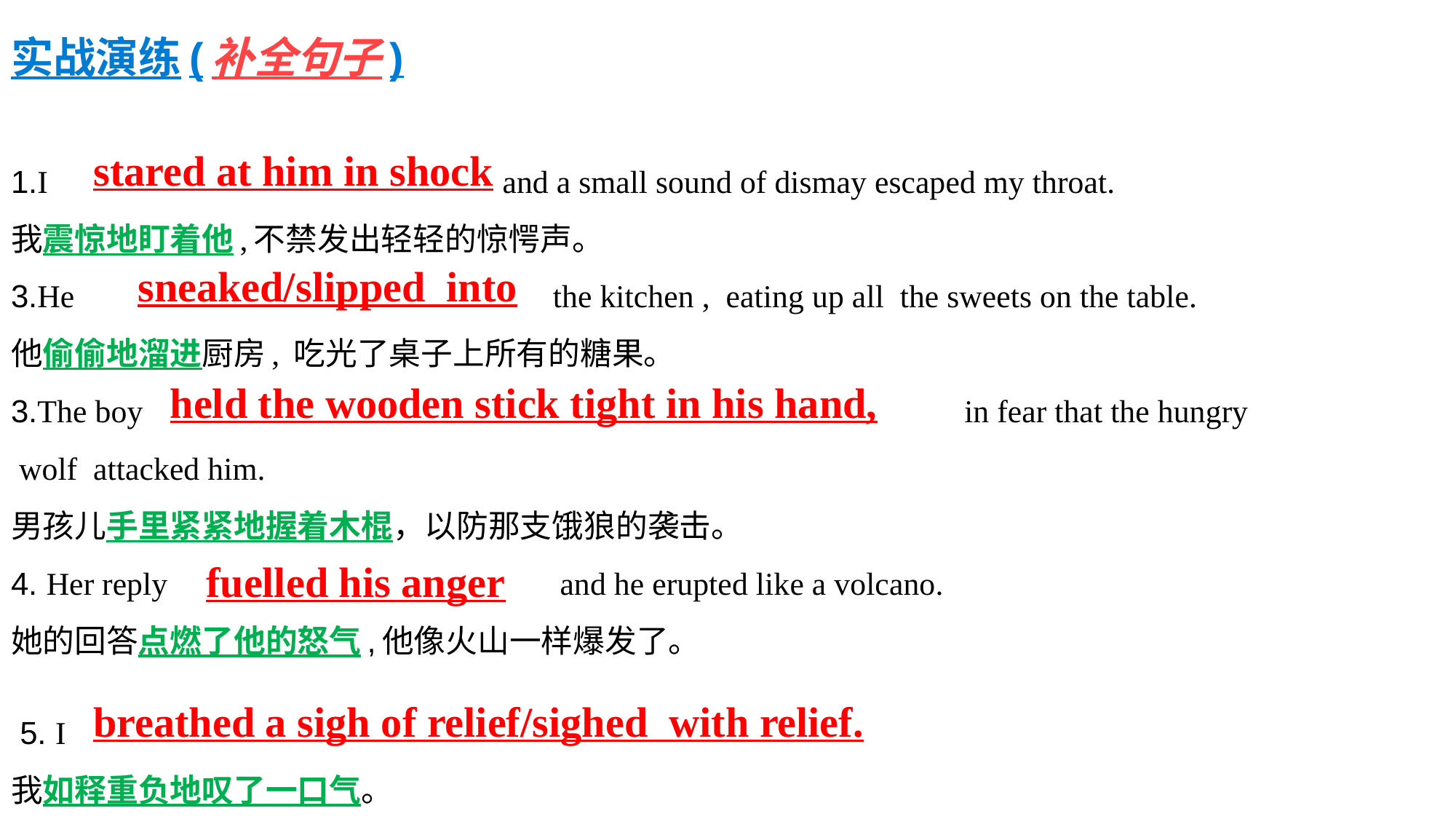

实战演练(补全句子)

1.I                                                         and a small sound of dismay escaped my throat.
我震惊地盯着他,不禁发出轻轻的惊愕声。
3.He                                                            the kitchen ,  eating up all  the sweets on the table.
他偷偷地溜进厨房, 吃光了桌子上所有的糖果。
3.The boy                                                                                                       in fear that the hungry
 wolf  attacked him.
男孩儿手里紧紧地握着木棍，以防那支饿狼的袭击。
4. Her reply                                            and he erupted like a volcano.
她的回答点燃了他的怒气,他像火山一样爆发了。

 5. I
我如释重负地叹了一口气。

stared at him in shock
sneaked/slipped  into
held the wooden stick tight in his hand,
fuelled his anger
breathed a sigh of relief/sighed  with relief.